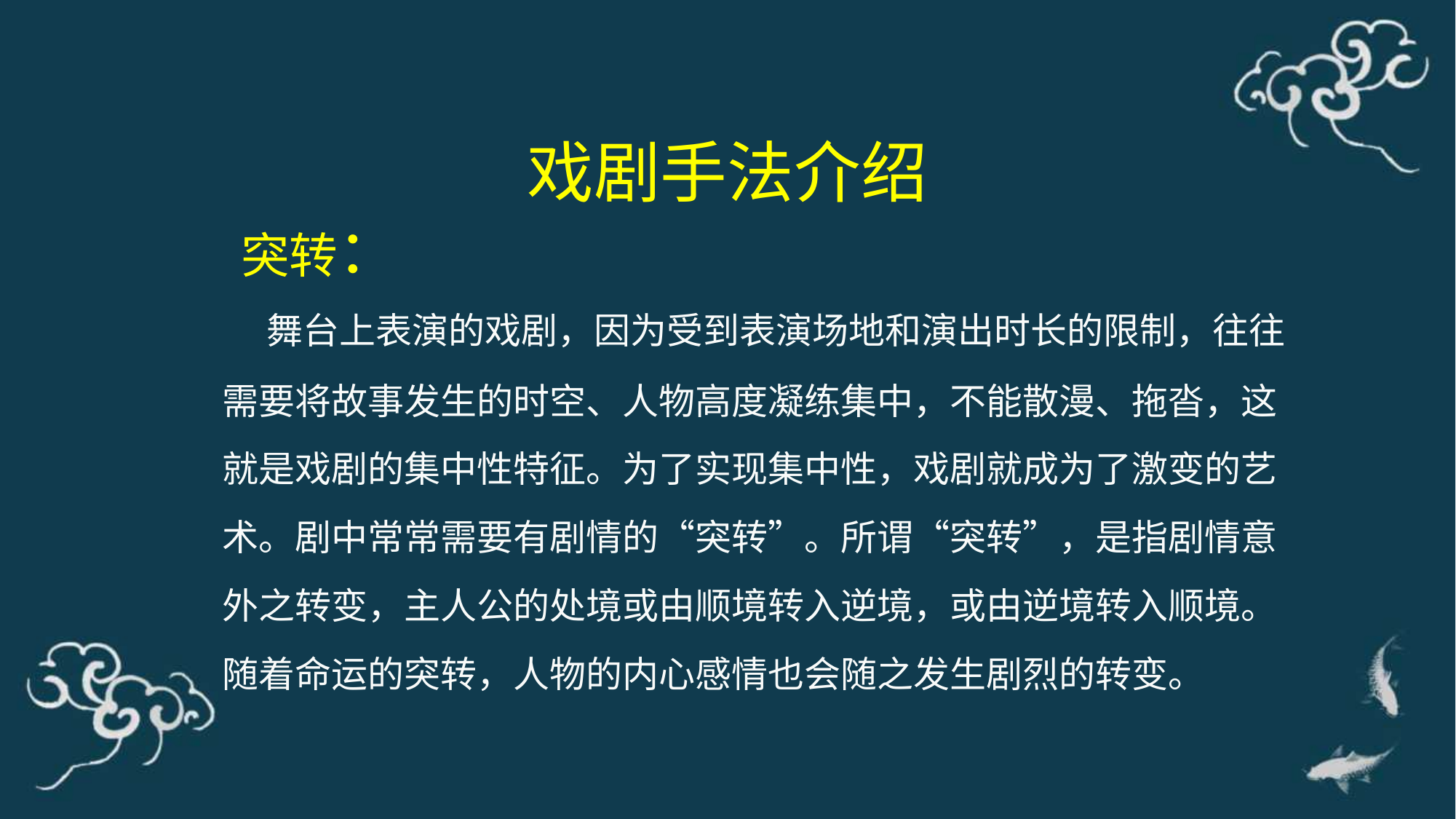

戏剧手法介绍
 突转：
    舞台上表演的戏剧，因为受到表演场地和演出时长的限制，往往需要将故事发生的时空、人物高度凝练集中，不能散漫、拖沓，这就是戏剧的集中性特征。为了实现集中性，戏剧就成为了激变的艺术。剧中常常需要有剧情的“突转”。所谓“突转”，是指剧情意外之转变，主人公的处境或由顺境转入逆境，或由逆境转入顺境。随着命运的突转，人物的内心感情也会随之发生剧烈的转变。